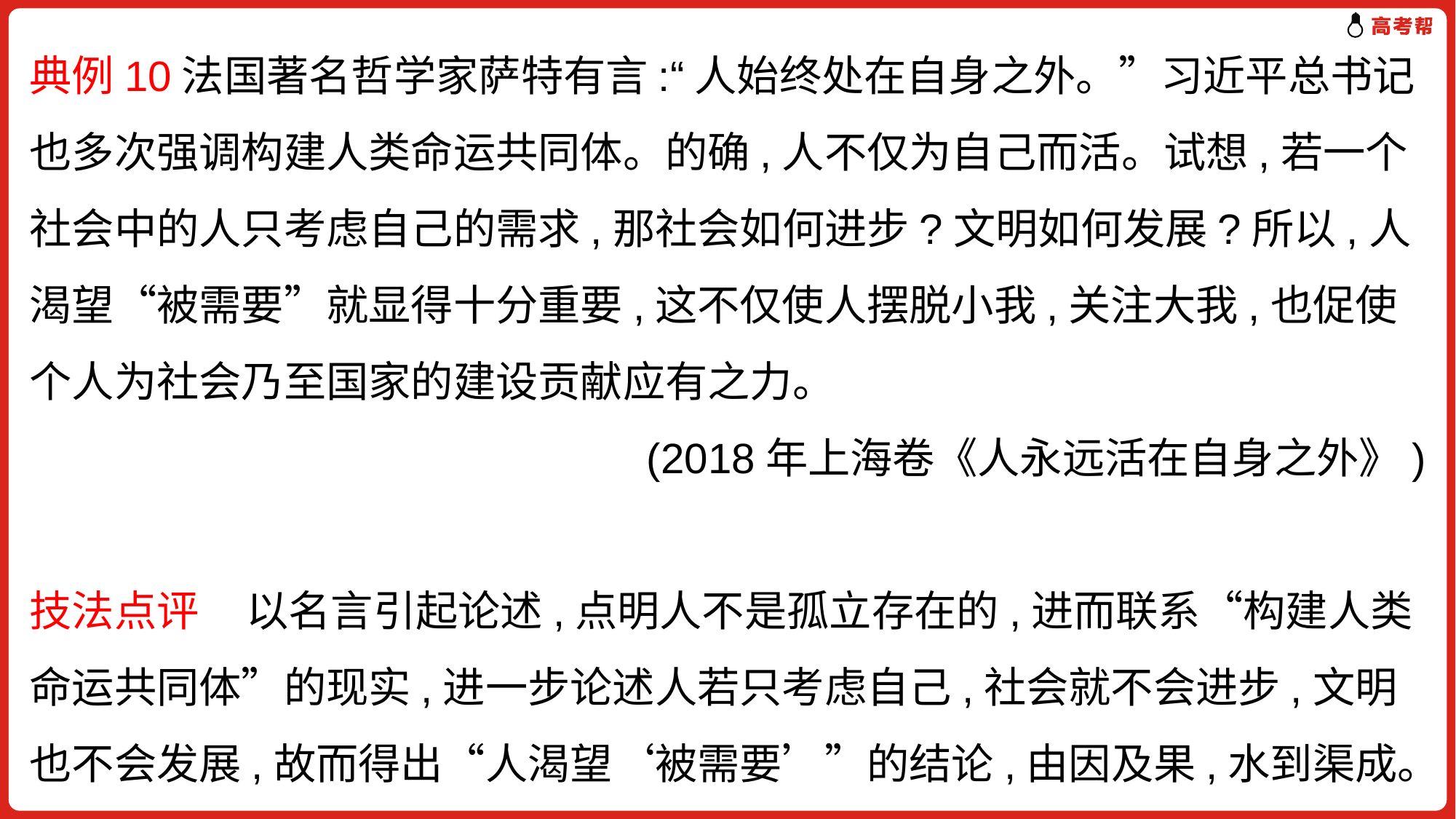

典例10法国著名哲学家萨特有言:“人始终处在自身之外。”习近平总书记也多次强调构建人类命运共同体。的确,人不仅为自己而活。试想,若一个社会中的人只考虑自己的需求,那社会如何进步?文明如何发展?所以,人渴望“被需要”就显得十分重要,这不仅使人摆脱小我,关注大我,也促使个人为社会乃至国家的建设贡献应有之力。
(2018年上海卷《人永远活在自身之外》)

技法点评     以名言引起论述,点明人不是孤立存在的,进而联系“构建人类命运共同体”的现实,进一步论述人若只考虑自己,社会就不会进步,文明也不会发展,故而得出“人渴望‘被需要’”的结论,由因及果,水到渠成。